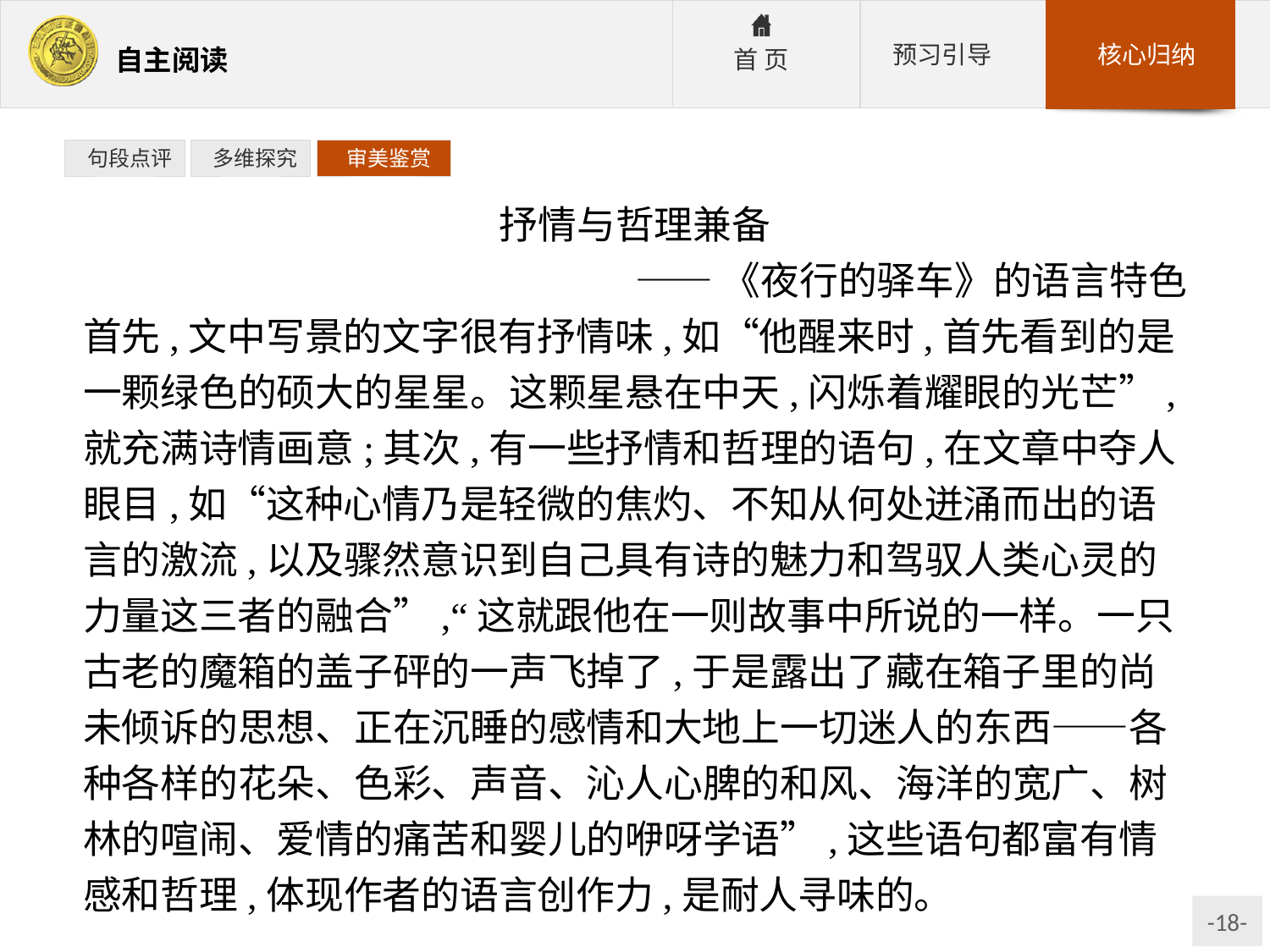

句段点评
 多维探究
 审美鉴赏
抒情与哲理兼备
——《夜行的驿车》的语言特色
首先,文中写景的文字很有抒情味,如“他醒来时,首先看到的是一颗绿色的硕大的星星。这颗星悬在中天,闪烁着耀眼的光芒”,就充满诗情画意;其次,有一些抒情和哲理的语句,在文章中夺人眼目,如“这种心情乃是轻微的焦灼、不知从何处迸涌而出的语言的激流,以及骤然意识到自己具有诗的魅力和驾驭人类心灵的力量这三者的融合”,“这就跟他在一则故事中所说的一样。一只古老的魔箱的盖子砰的一声飞掉了,于是露出了藏在箱子里的尚未倾诉的思想、正在沉睡的感情和大地上一切迷人的东西——各种各样的花朵、色彩、声音、沁人心脾的和风、海洋的宽广、树林的喧闹、爱情的痛苦和婴儿的咿呀学语”,这些语句都富有情感和哲理,体现作者的语言创作力,是耐人寻味的。